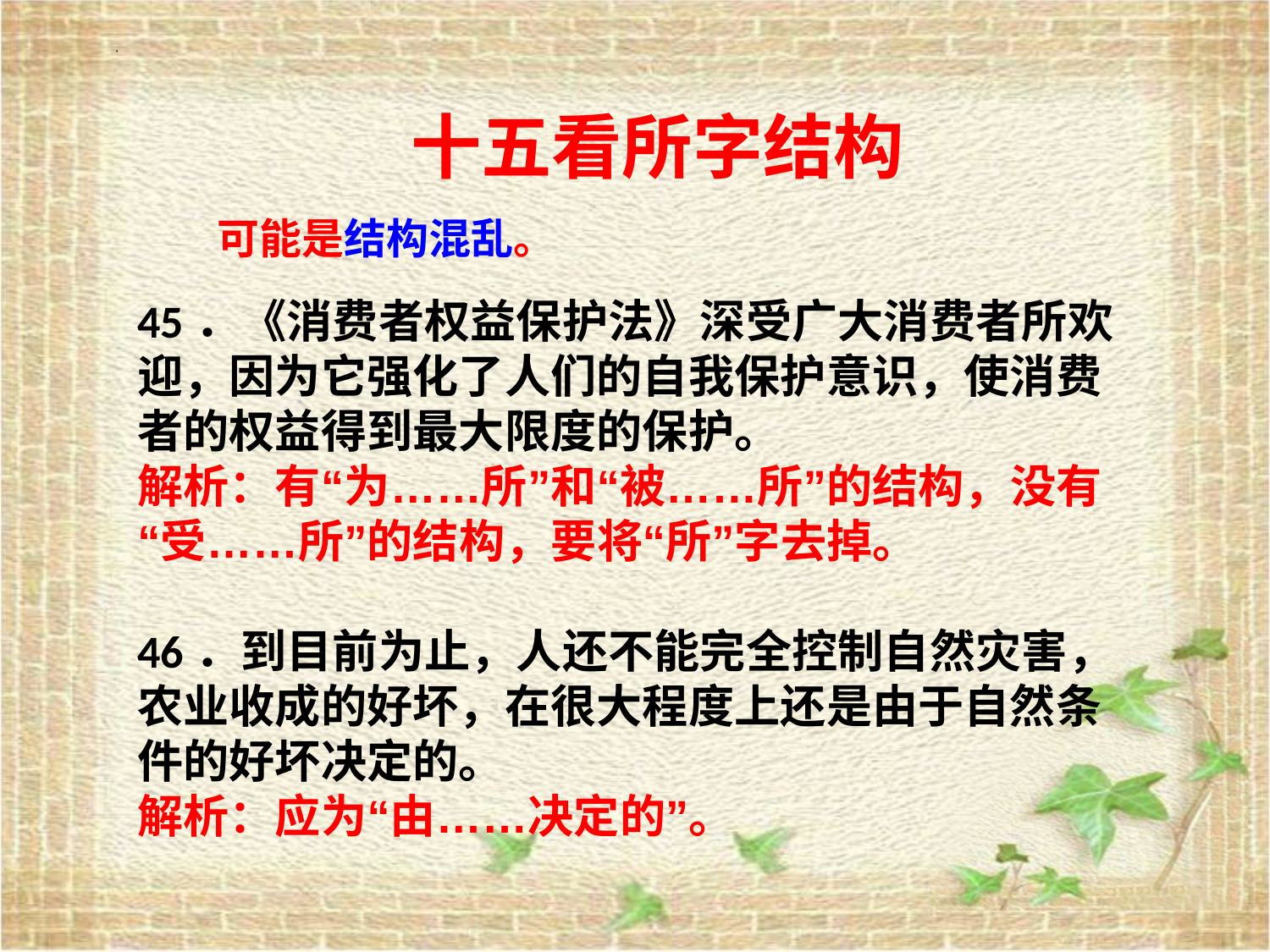

十五看所字结构
可能是结构混乱。
45．《消费者权益保护法》深受广大消费者所欢迎，因为它强化了人们的自我保护意识，使消费者的权益得到最大限度的保护。
解析：有“为……所”和“被……所”的结构，没有“受……所”的结构，要将“所”字去掉。

46．到目前为止，人还不能完全控制自然灾害，农业收成的好坏，在很大程度上还是由于自然条件的好坏决定的。
解析：应为“由……决定的”。